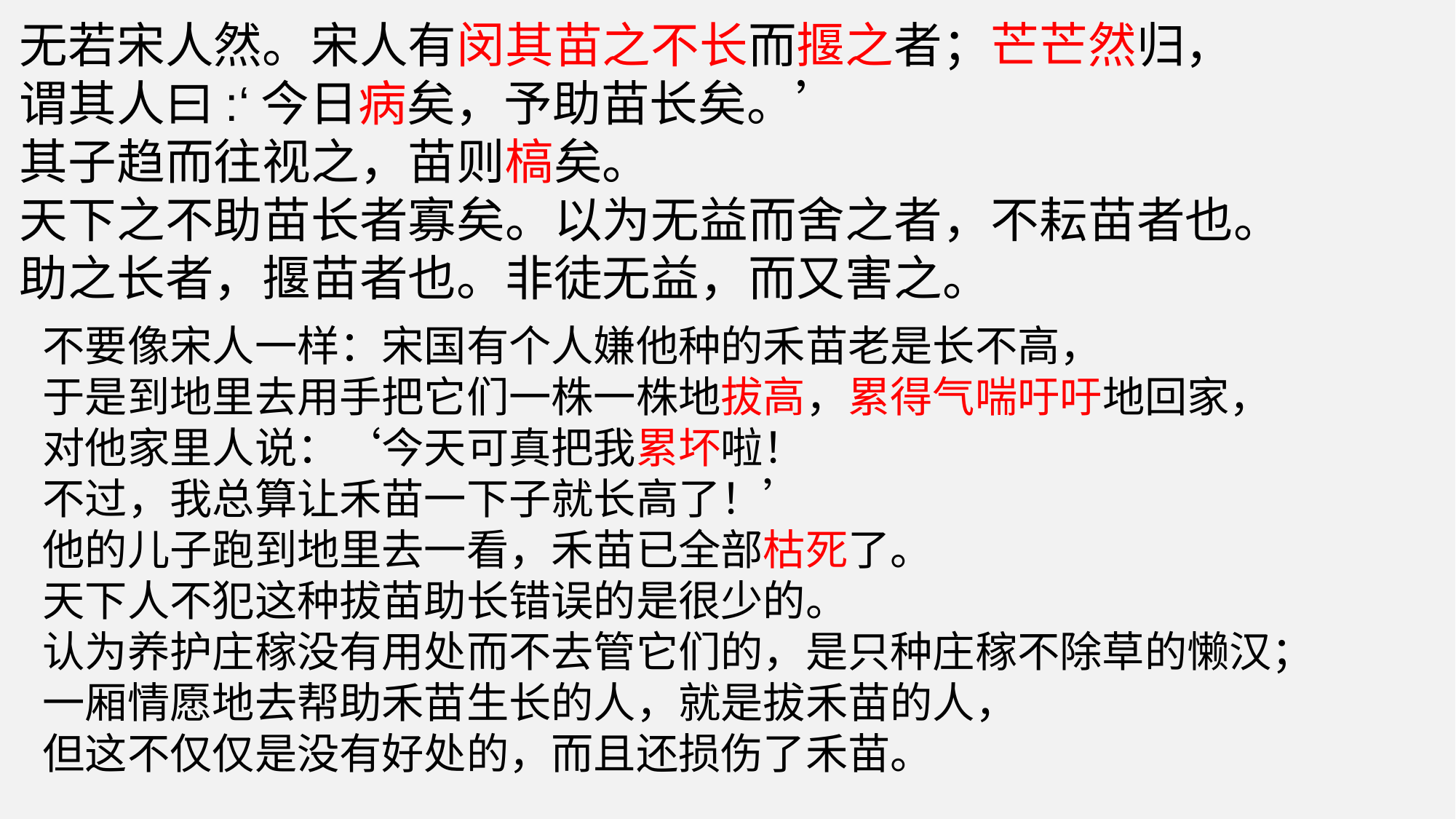

无若宋人然。宋人有闵其苗之不长而揠之者；芒芒然归，
谓其人曰:‘今日病矣，予助苗长矣。’
其子趋而往视之，苗则槁矣。
天下之不助苗长者寡矣。以为无益而舍之者，不耘苗者也。
助之长者，揠苗者也。非徒无益，而又害之。
不要像宋人一样：宋国有个人嫌他种的禾苗老是长不高，
于是到地里去用手把它们一株一株地拔高，累得气喘吁吁地回家，
对他家里人说：‘今天可真把我累坏啦！
不过，我总算让禾苗一下子就长高了！’
他的儿子跑到地里去一看，禾苗已全部枯死了。
天下人不犯这种拔苗助长错误的是很少的。
认为养护庄稼没有用处而不去管它们的，是只种庄稼不除草的懒汉；
一厢情愿地去帮助禾苗生长的人，就是拔禾苗的人，
但这不仅仅是没有好处的，而且还损伤了禾苗。